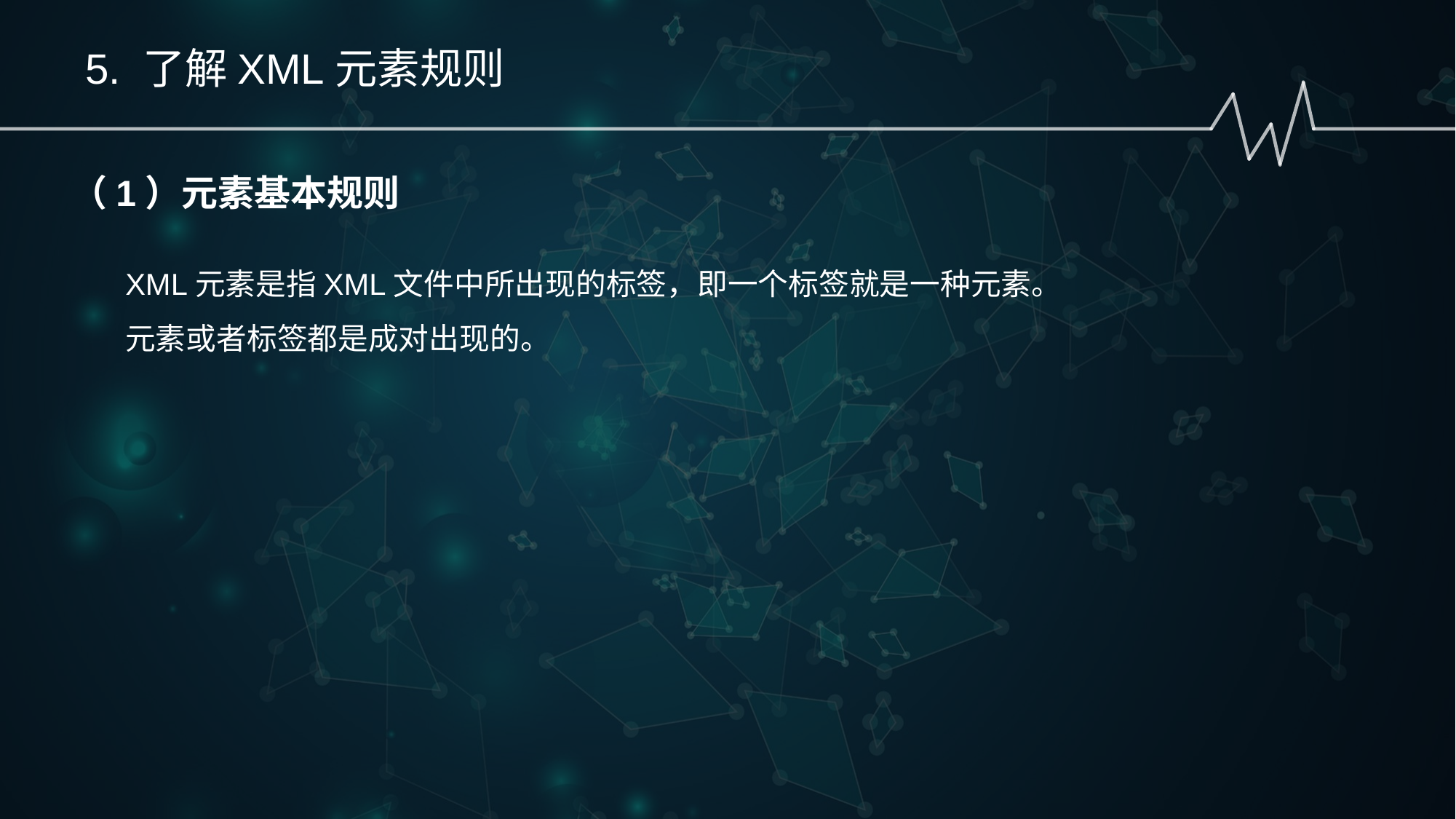

5. 了解XML元素规则
（1）元素基本规则

XML元素是指XML文件中所出现的标签，即一个标签就是一种元素。元素或者标签都是成对出现的。